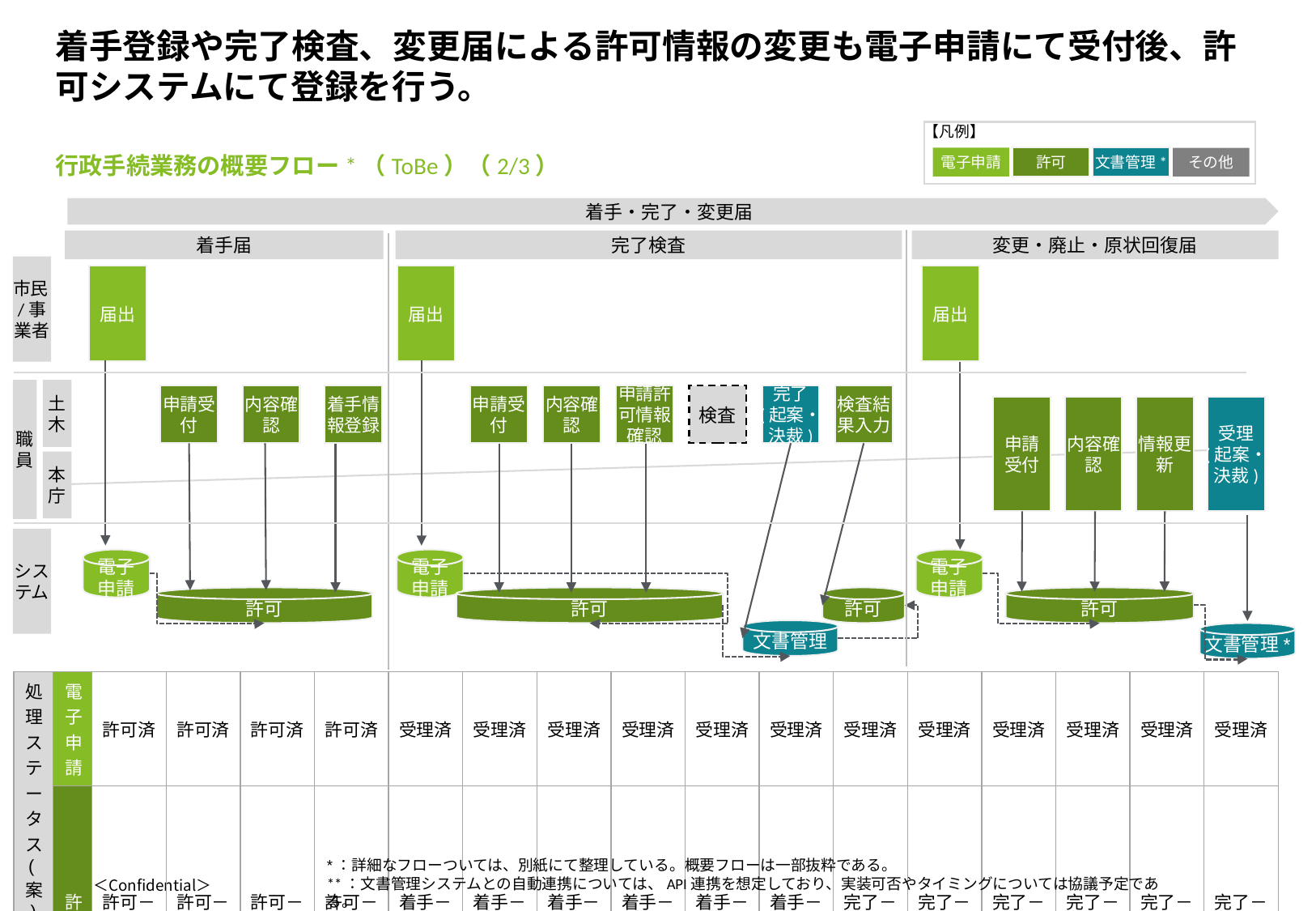

# 着手登録や完了検査、変更届による許可情報の変更も電子申請にて受付後、許可システムにて登録を行う。
【凡例】
電子申請
許可
文書管理*
その他
行政手続業務の概要フロー*（ToBe）（2/3）
着手・完了・変更届
着手届
完了検査
変更・廃止・原状回復届
市民/事業者
届出
届出
届出
職員
土木
申請受付
内容確認
着手情報登録
申請受付
内容確認
申請許可情報確認
検査
完了
(起案・
決裁)
検査結果入力
申請
受付
内容確認
情報更新
受理
(起案・
決裁)
本庁
システム
電子
申請
電子
申請
電子
申請
許可
許可
許可
許可
文書管理
文書管理*
| 処理ステータス(案) | 電子申請 | 許可済 | 許可済 | 許可済 | 許可済 | 受理済 | 受理済 | 受理済 | 受理済 | 受理済 | 受理済 | 受理済 | 受理済 | 受理済 | 受理済 | 受理済 | 受理済 |
| --- | --- | --- | --- | --- | --- | --- | --- | --- | --- | --- | --- | --- | --- | --- | --- | --- | --- |
|  | 許可 | 許可－着手前 | 許可－着手前 | 許可－着手前 | 許可－完了前 | 着手－完了前 | 着手－完了前 | 着手－完了前 | 着手－完了前 | 着手－完了前 | 着手－完了前 | 完了－承認済 | 完了－承認済 | 完了－承認済 | 完了－承認済 | 完了－承認済 | 完了－承認済 |
*：詳細なフローついては、別紙にて整理している。概要フローは一部抜粋である。
**：文書管理システムとの自動連携については、API連携を想定しており、実装可否やタイミングについては協議予定である。
22
＜Confidential＞